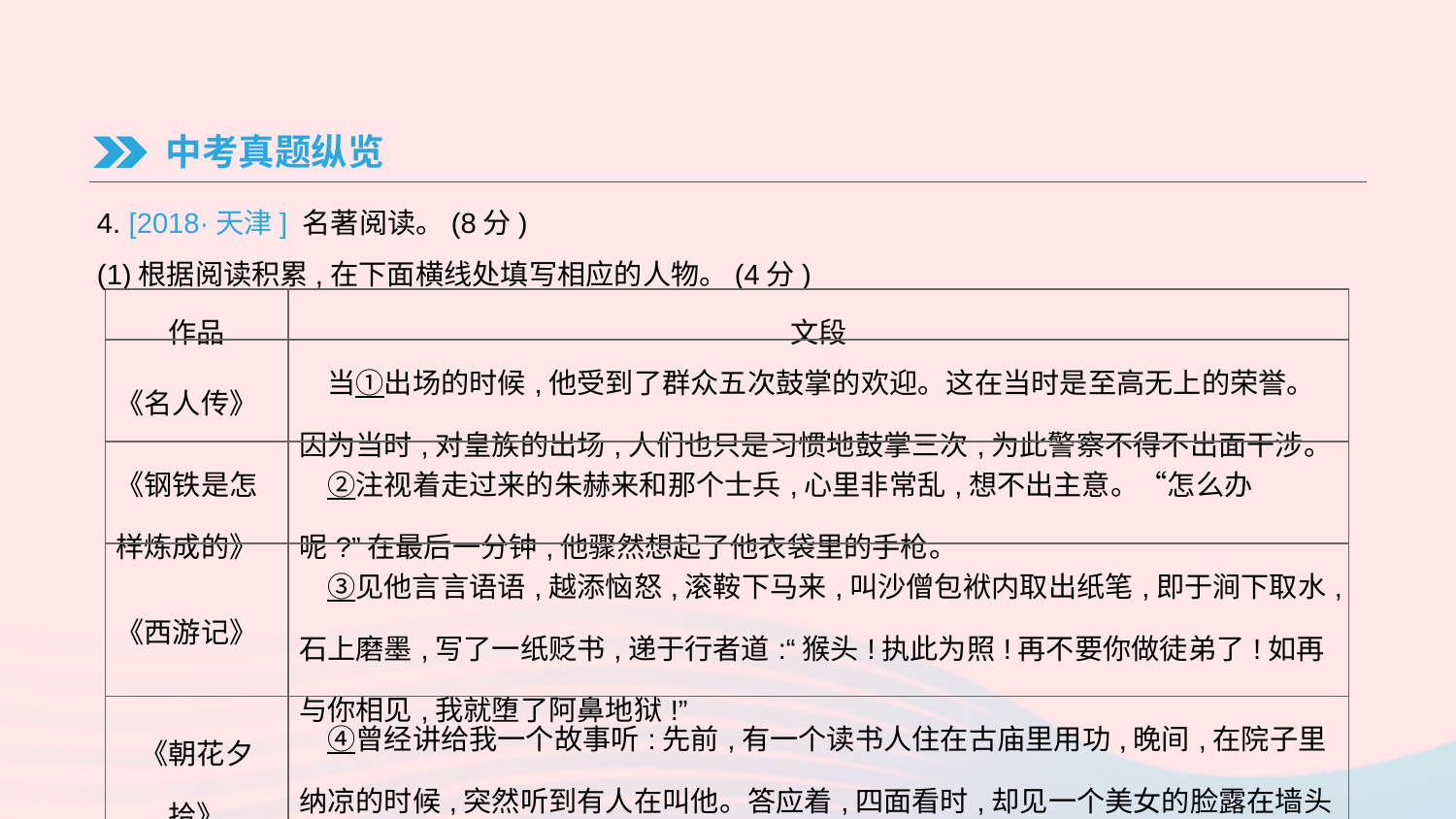

中考真题纵览

4. [2018·天津] 名著阅读。(8分)
(1)根据阅读积累,在下面横线处填写相应的人物。(4分)
| 作品 | 文段 |
| --- | --- |
| 《名人传》 | 当①出场的时候,他受到了群众五次鼓掌的欢迎。这在当时是至高无上的荣誉。因为当时,对皇族的出场,人们也只是习惯地鼓掌三次,为此警察不得不出面干涉。 |
| 《钢铁是怎样炼成的》 | ②注视着走过来的朱赫来和那个士兵,心里非常乱,想不出主意。“怎么办呢?”在最后一分钟,他骤然想起了他衣袋里的手枪。 |
| 《西游记》 | ③见他言言语语,越添恼怒,滚鞍下马来,叫沙僧包袱内取出纸笔,即于涧下取水,石上磨墨,写了一纸贬书,递于行者道:“猴头!执此为照!再不要你做徒弟了!如再与你相见,我就堕了阿鼻地狱!” |
| 《朝花夕拾》 | ④曾经讲给我一个故事听:先前,有一个读书人住在古庙里用功,晚间,在院子里纳凉的时候,突然听到有人在叫他。答应着,四面看时,却见一个美女的脸露在墙头上。 |